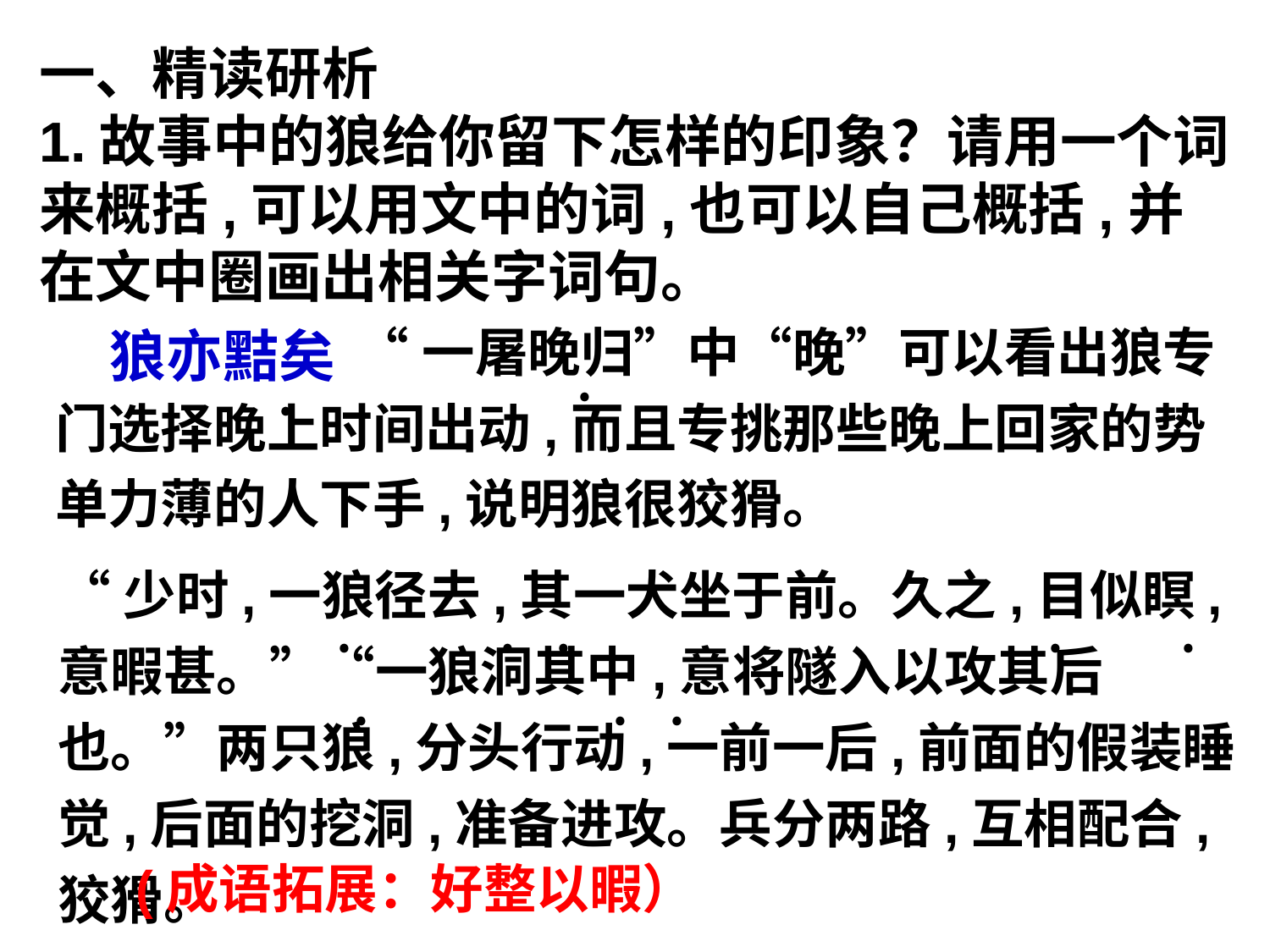

一、精读研析
1.故事中的狼给你留下怎样的印象？请用一个词来概括,可以用文中的词,也可以自己概括,并在文中圈画出相关字词句。
                         “一屠晚归”中“晚”可以看出狼专门选择晚上时间出动,而且专挑那些晚上回家的势单力薄的人下手,说明狼很狡猾。
   狼亦黠矣
﹒
﹒
“少时,一狼径去,其一犬坐于前。久之,目似瞑,意暇甚。”“一狼洞其中,意将隧入以攻其后也。”两只狼,分头行动,一前一后,前面的假装睡觉,后面的挖洞,准备进攻。兵分两路,互相配合,狡猾。
﹒
﹒﹒
﹒
﹒
﹒
﹒﹒
 (成语拓展：好整以暇）